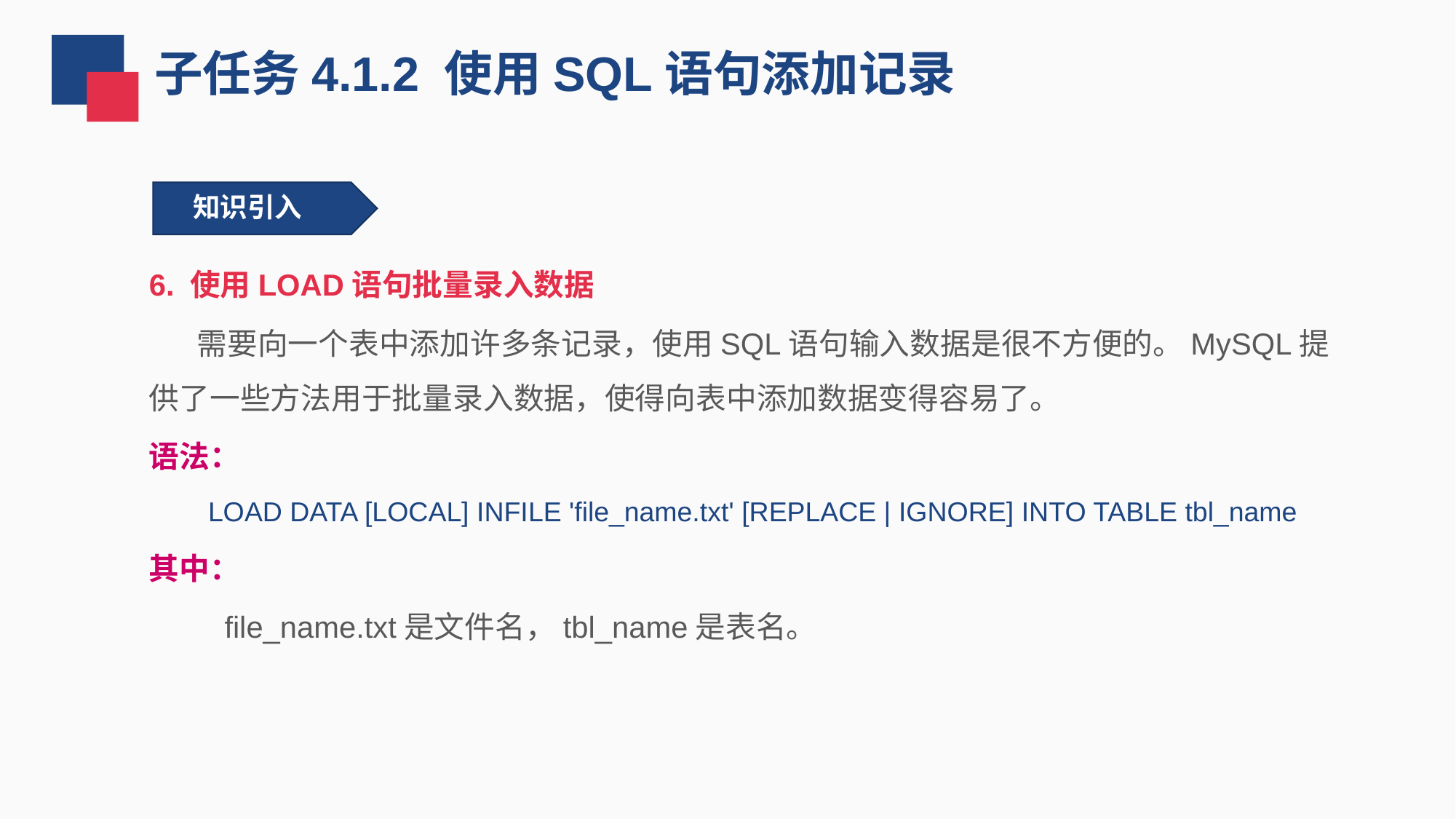

子任务4.1.2 使用SQL语句添加记录

知识引入
6. 使用LOAD语句批量录入数据
      需要向一个表中添加许多条记录，使用SQL语句输入数据是很不方便的。MySQL提供了一些方法用于批量录入数据，使得向表中添加数据变得容易了。
语法：
LOAD DATA [LOCAL] INFILE 'file_name.txt' [REPLACE | IGNORE] INTO TABLE tbl_name
其中：
         file_name.txt是文件名，tbl_name是表名。